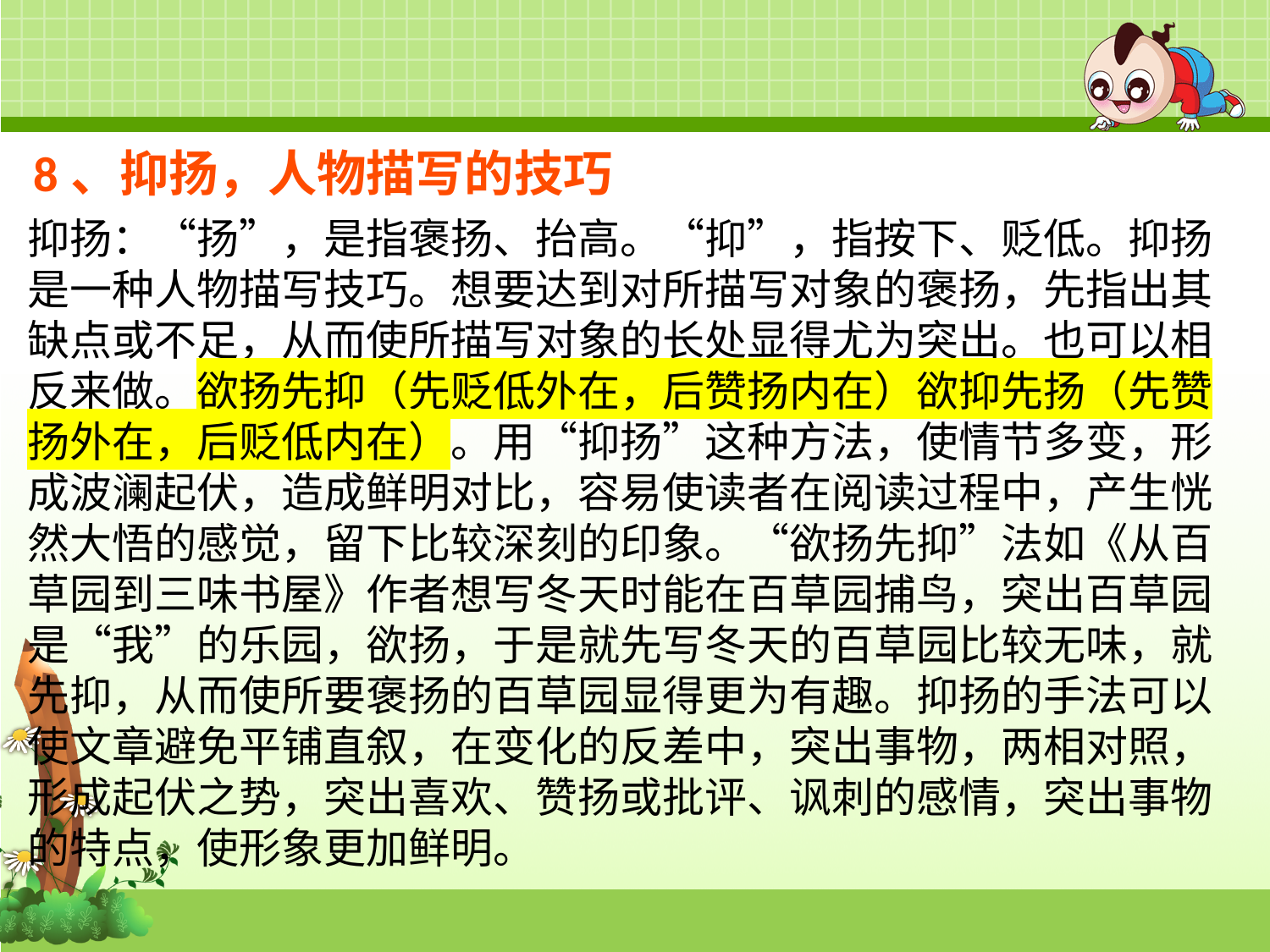

8、抑扬，人物描写的技巧

抑扬：“扬”，是指褒扬、抬高。“抑”，指按下、贬低。抑扬是一种人物描写技巧。想要达到对所描写对象的褒扬，先指出其缺点或不足，从而使所描写对象的长处显得尤为突出。也可以相反来做。欲扬先抑（先贬低外在，后赞扬内在）欲抑先扬（先赞扬外在，后贬低内在）。用“抑扬”这种方法，使情节多变，形成波澜起伏，造成鲜明对比，容易使读者在阅读过程中，产生恍然大悟的感觉，留下比较深刻的印象。“欲扬先抑”法如《从百草园到三味书屋》作者想写冬天时能在百草园捕鸟，突出百草园是“我”的乐园，欲扬，于是就先写冬天的百草园比较无味，就先抑，从而使所要褒扬的百草园显得更为有趣。抑扬的手法可以使文章避免平铺直叙，在变化的反差中，突出事物，两相对照，形成起伏之势，突出喜欢、赞扬或批评、讽刺的感情，突出事物的特点，使形象更加鲜明。